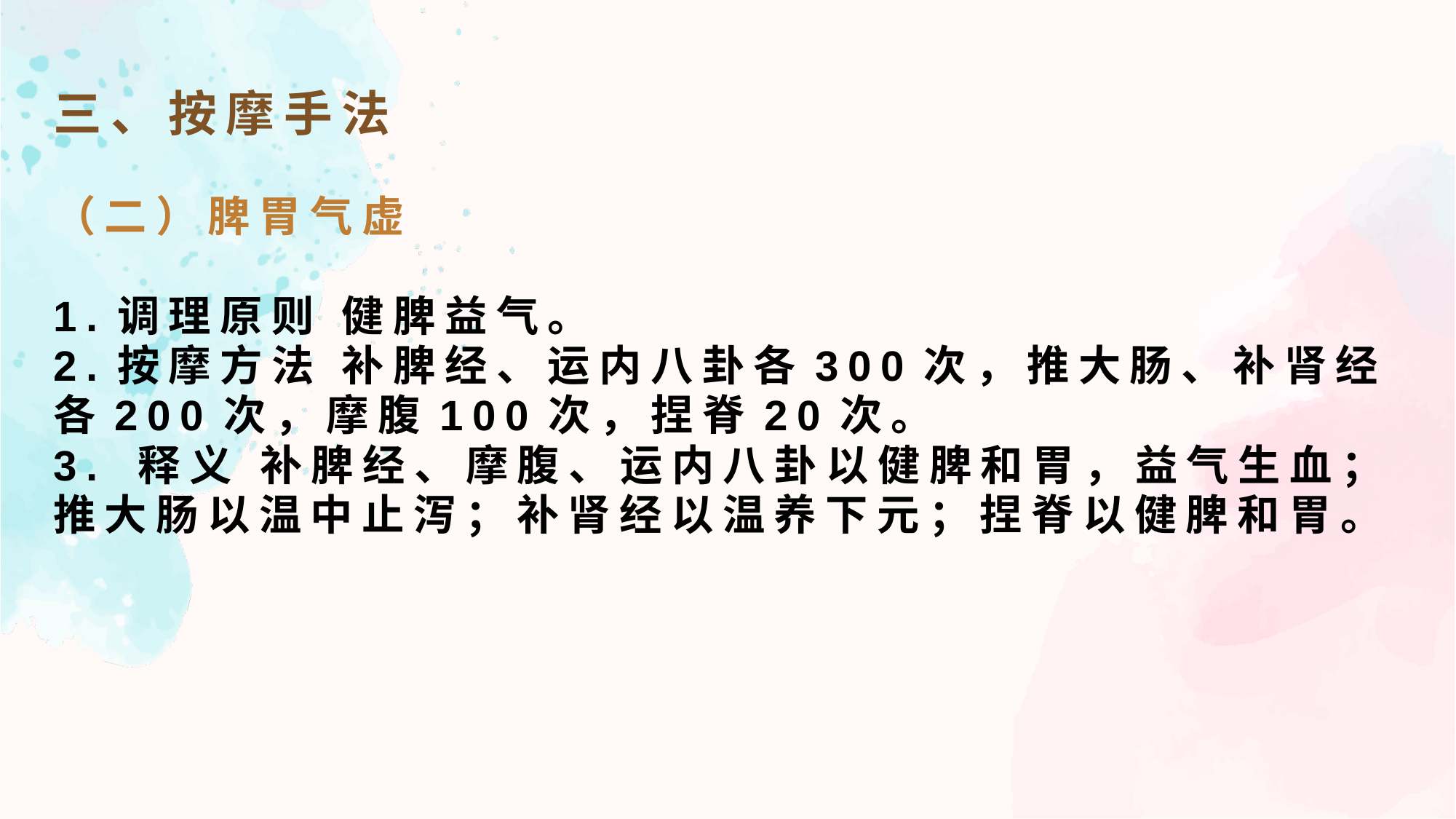

三、按摩手法

（二）脾胃气虚

1.调理原则 健脾益气。
2.按摩方法 补脾经、运内八卦各300次，推大肠、补肾经各200次，摩腹100次，捏脊20次。
3. 释义 补脾经、摩腹、运内八卦以健脾和胃，益气生血；推大肠以温中止泻；补肾经以温养下元；捏脊以健脾和胃。